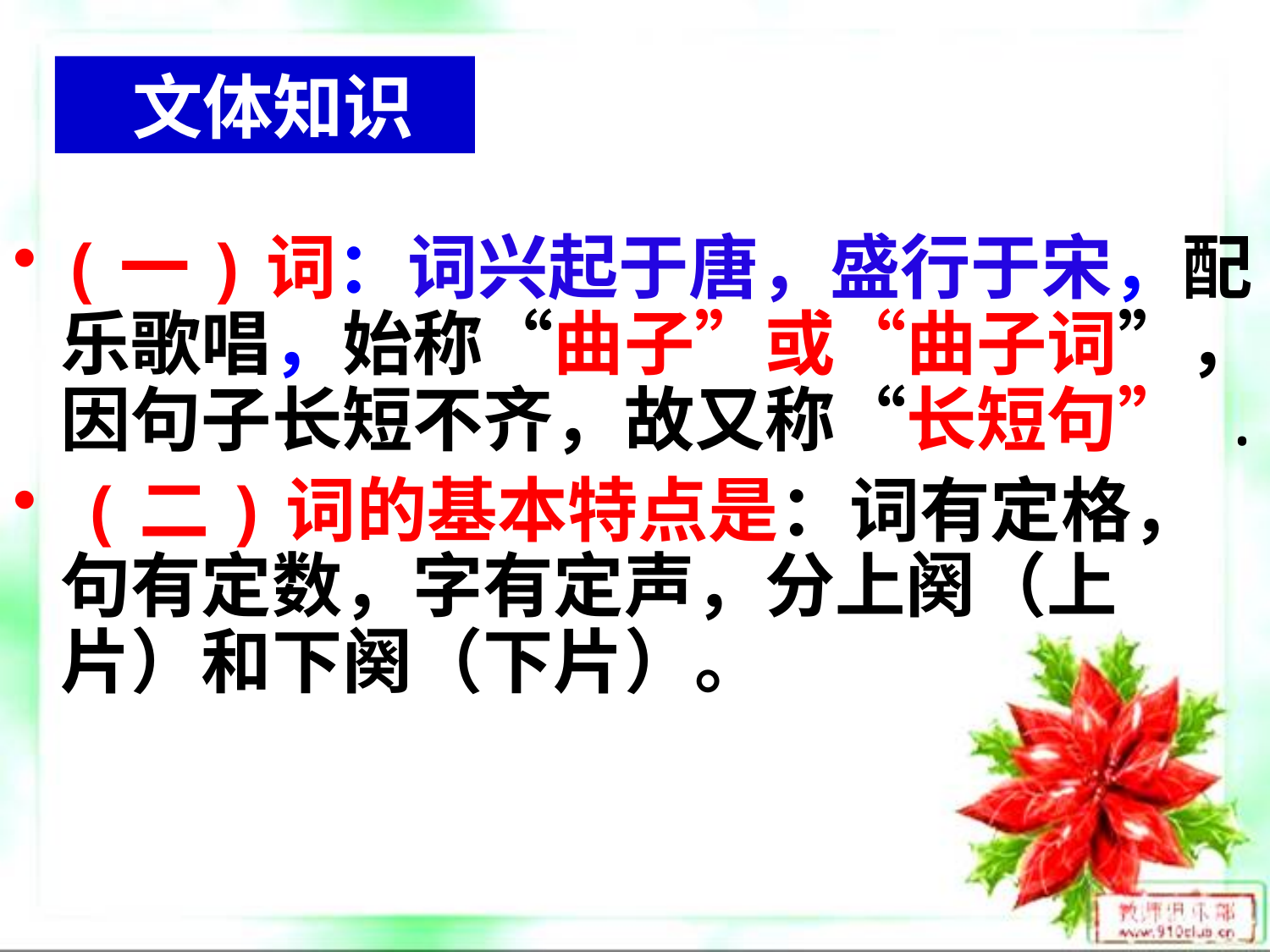

文体知识
(一)词：词兴起于唐，盛行于宋，配乐歌唱，始称“曲子”或“曲子词”，因句子长短不齐，故又称“长短句” .
 (二)词的基本特点是：词有定格，句有定数，字有定声，分上阕（上片）和下阕（下片）。
4